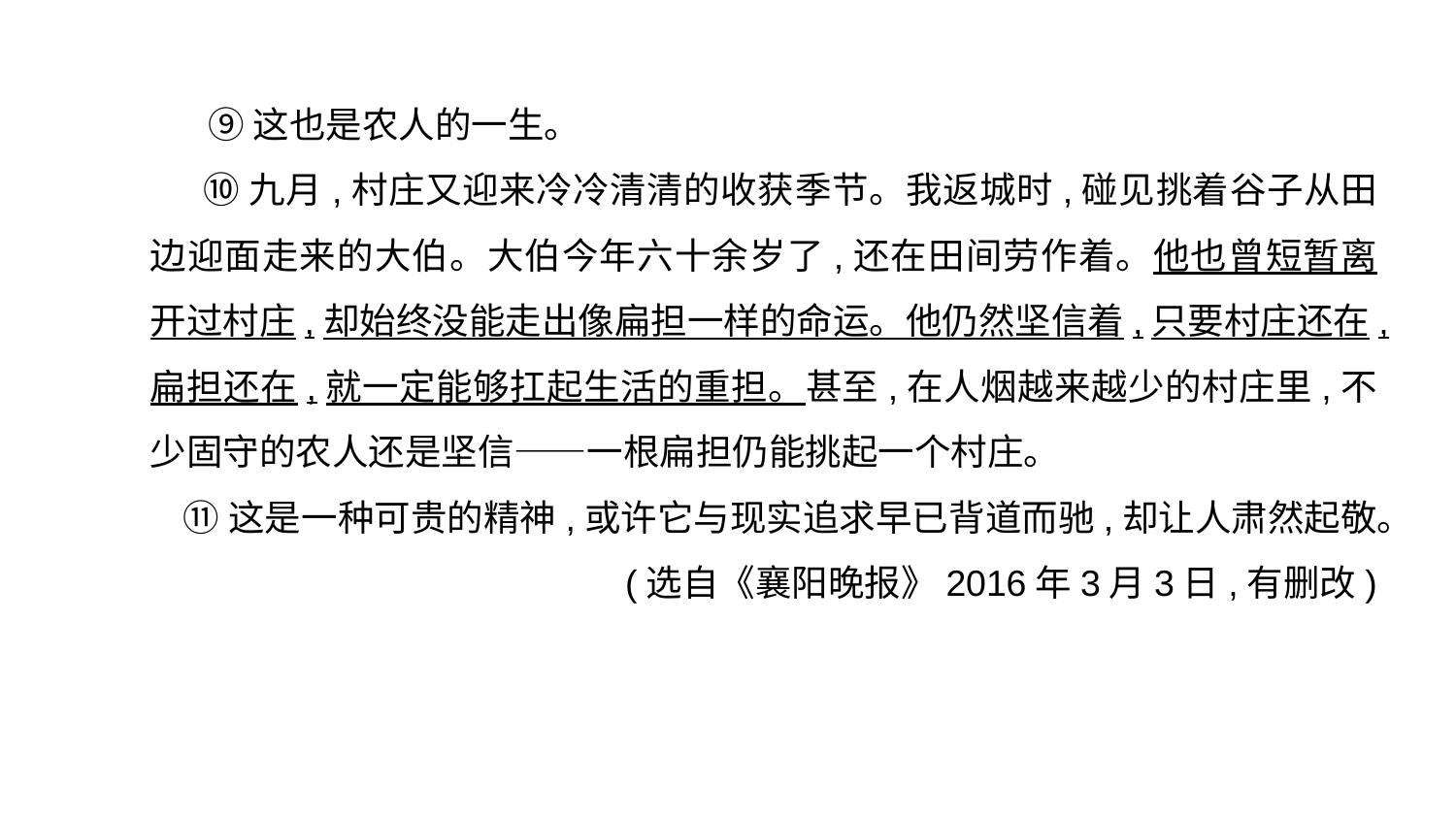

⑨这也是农人的一生。
      ⑩九月,村庄又迎来冷冷清清的收获季节。我返城时,碰见挑着谷子从田边迎面走来的大伯。大伯今年六十余岁了,还在田间劳作着。他也曾短暂离开过村庄,却始终没能走出像扁担一样的命运。他仍然坚信着,只要村庄还在,扁担还在,就一定能够扛起生活的重担。甚至,在人烟越来越少的村庄里,不少固守的农人还是坚信——一根扁担仍能挑起一个村庄。
    ⑪这是一种可贵的精神,或许它与现实追求早已背道而驰,却让人肃然起敬。
(选自《襄阳晚报》2016年3月3日,有删改)